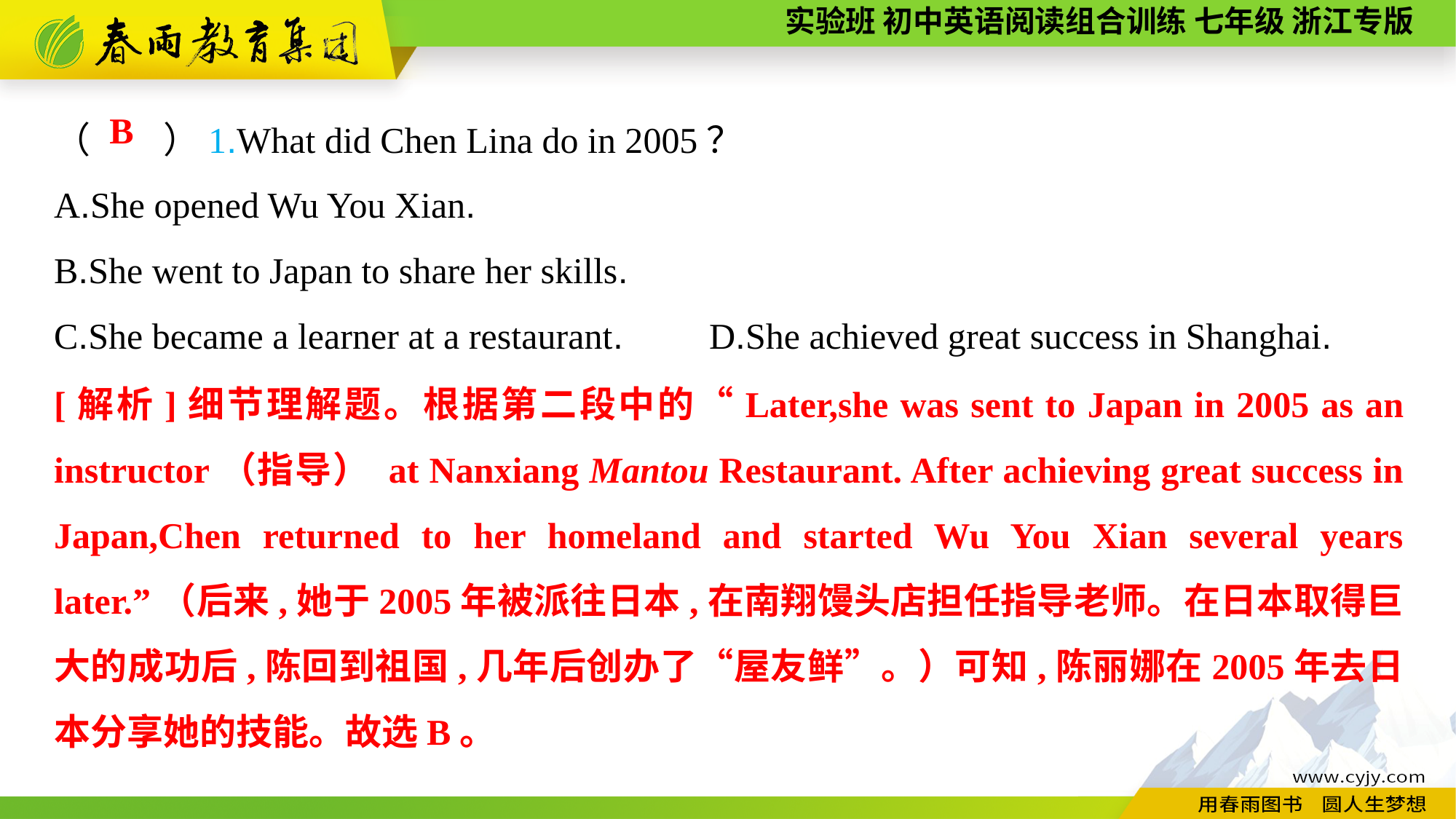

（　　）1.What did Chen Lina do in 2005？
A.She opened Wu You Xian.
B.She went to Japan to share her skills.
C.She became a learner at a restaurant.	D.She achieved great success in Shanghai.
B
[解析]细节理解题。根据第二段中的“Later,she was sent to Japan in 2005 as an instructor（指导） at Nanxiang Mantou Restaurant. After achieving great success in Japan,Chen returned to her homeland and started Wu You Xian several years later.”（后来,她于2005年被派往日本,在南翔馒头店担任指导老师。在日本取得巨大的成功后,陈回到祖国,几年后创办了“屋友鲜”。）可知,陈丽娜在2005年去日本分享她的技能。故选B。